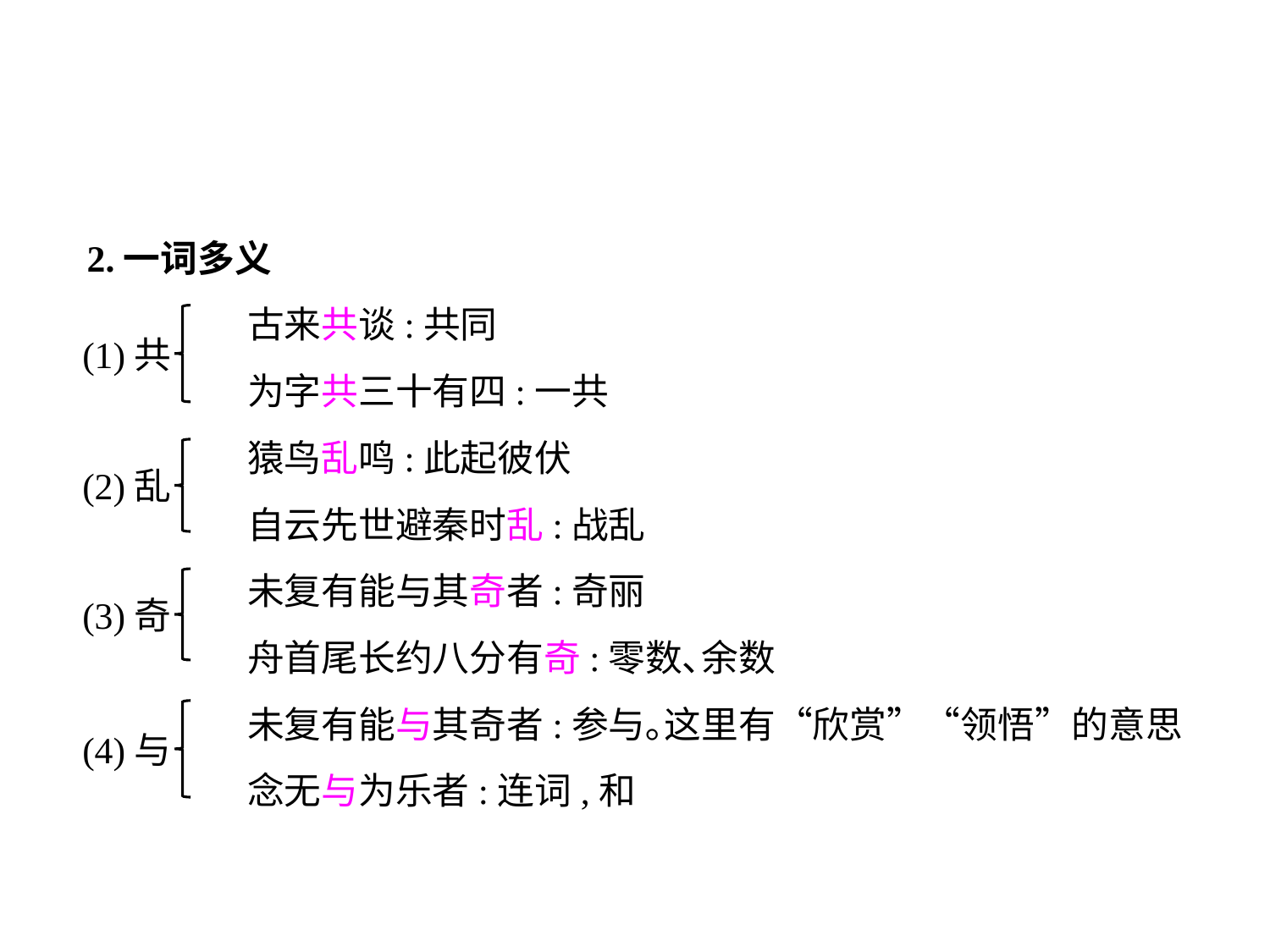

2.一词多义
	   古来共谈:共同
	   为字共三十有四:一共
	   猿鸟乱鸣:此起彼伏
	   自云先世避秦时乱:战乱
	   未复有能与其奇者:奇丽
	   舟首尾长约八分有奇:零数､余数
	   未复有能与其奇者:参与｡这里有“欣赏”“领悟”的意思
	   念无与为乐者:连词,和

(1)共

(2)乱

(3)奇

(4)与